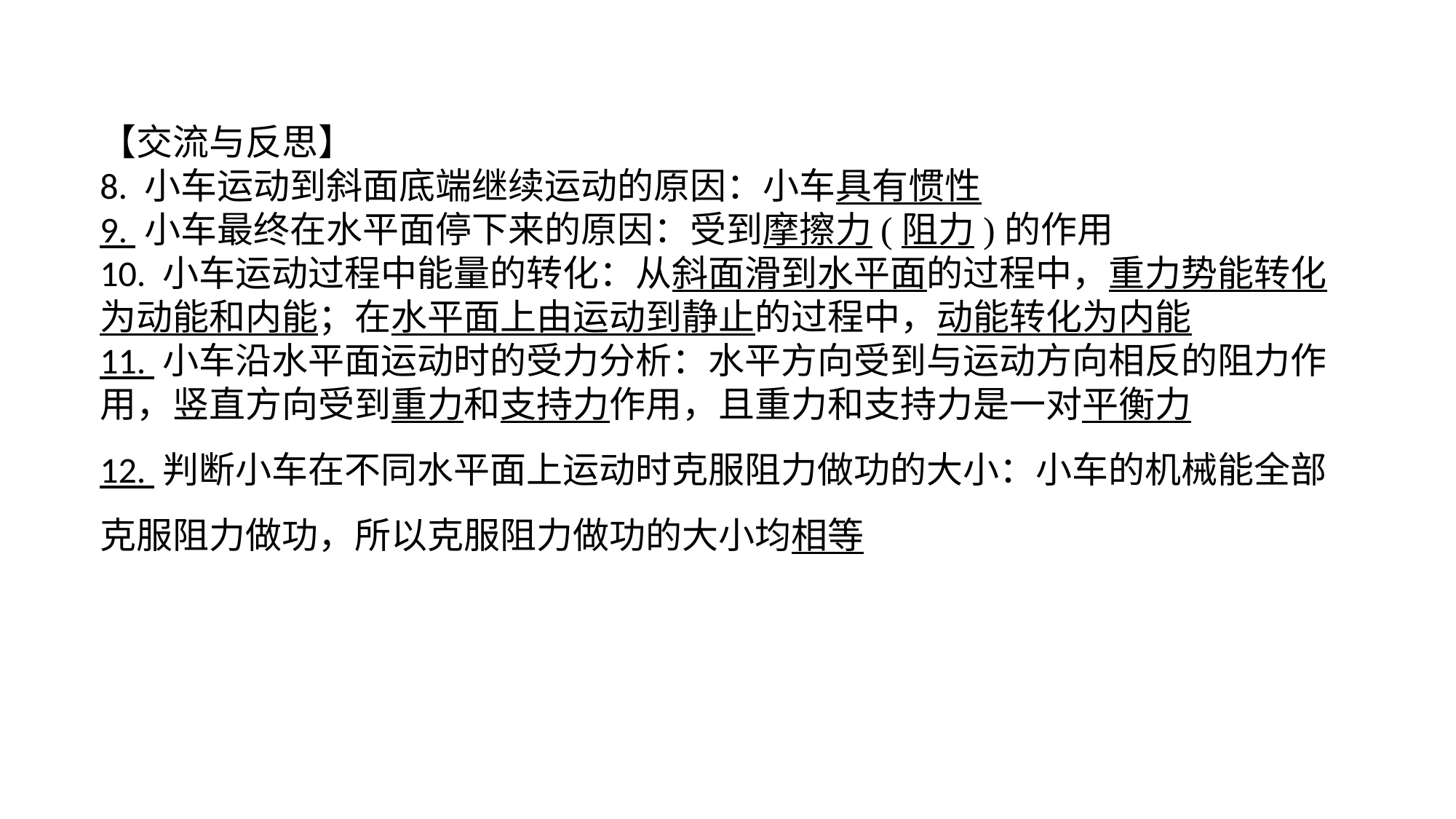

【交流与反思】8. 小车运动到斜面底端继续运动的原因：小车具有惯性9. 小车最终在水平面停下来的原因：受到摩擦力(阻力)的作用10. 小车运动过程中能量的转化：从斜面滑到水平面的过程中，重力势能转化为动能和内能；在水平面上由运动到静止的过程中，动能转化为内能11. 小车沿水平面运动时的受力分析：水平方向受到与运动方向相反的阻力作用，竖直方向受到重力和支持力作用，且重力和支持力是一对平衡力12. 判断小车在不同水平面上运动时克服阻力做功的大小：小车的机械能全部克服阻力做功，所以克服阻力做功的大小均相等